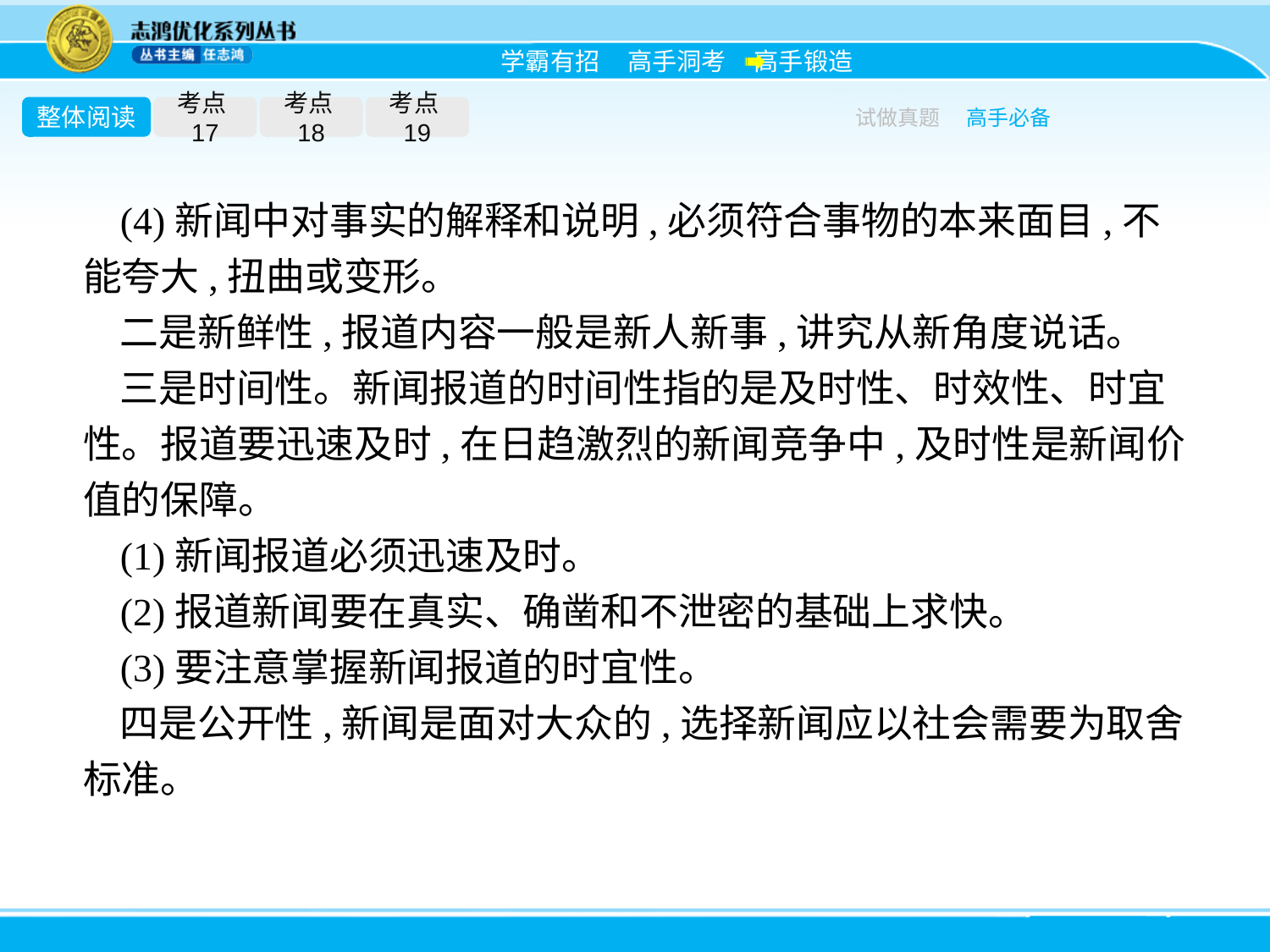

整体阅读
考点17
考点18
考点19
试做真题
高手必备
(4)新闻中对事实的解释和说明,必须符合事物的本来面目,不能夸大,扭曲或变形。
二是新鲜性,报道内容一般是新人新事,讲究从新角度说话。
三是时间性。新闻报道的时间性指的是及时性、时效性、时宜性。报道要迅速及时,在日趋激烈的新闻竞争中,及时性是新闻价值的保障。
(1)新闻报道必须迅速及时。
(2)报道新闻要在真实、确凿和不泄密的基础上求快。
(3)要注意掌握新闻报道的时宜性。
四是公开性,新闻是面对大众的,选择新闻应以社会需要为取舍标准。